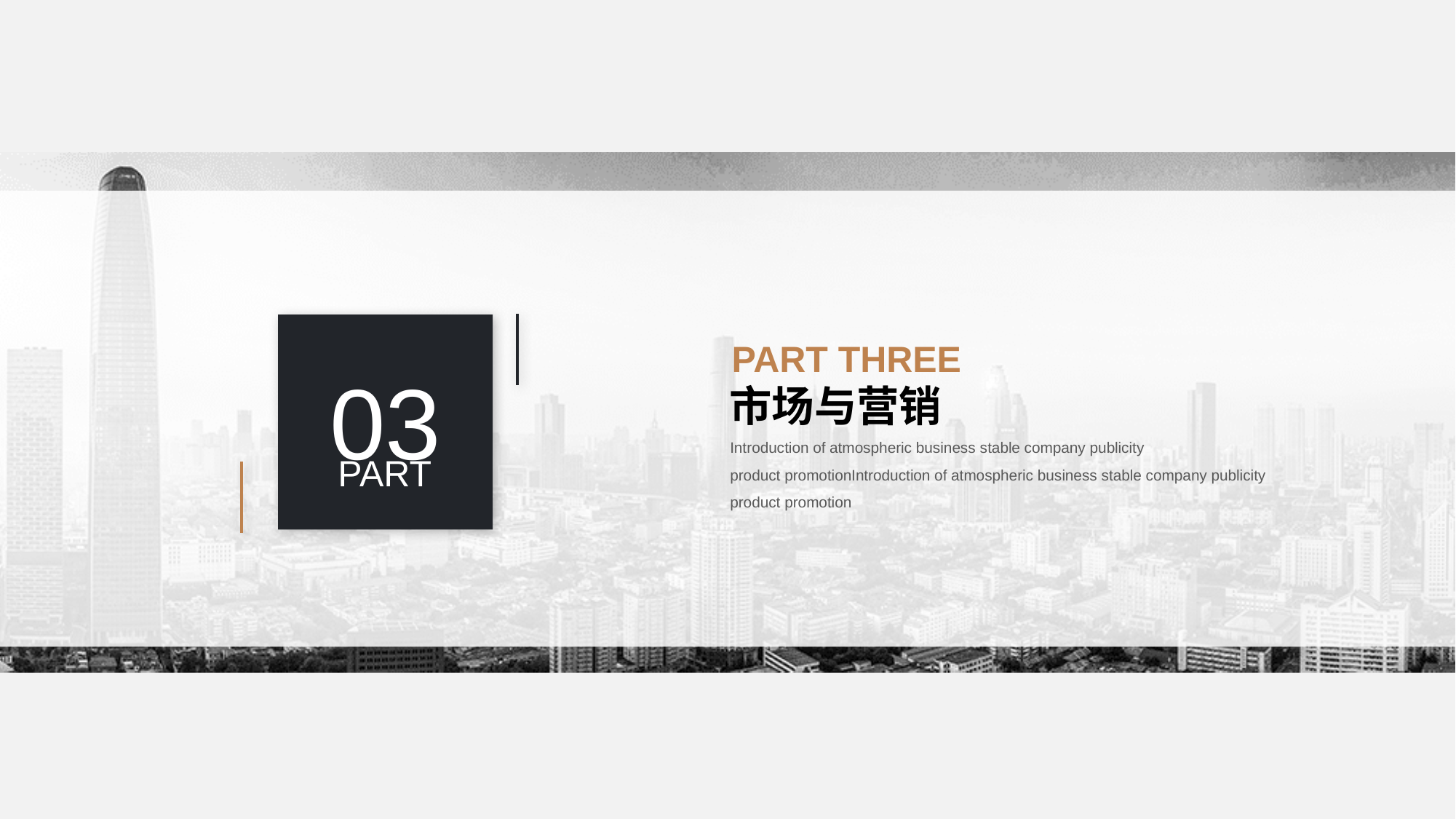

03
PART
PART THREE
市场与营销
Introduction of atmospheric business stable company publicity
product promotionIntroduction of atmospheric business stable company publicity
product promotion